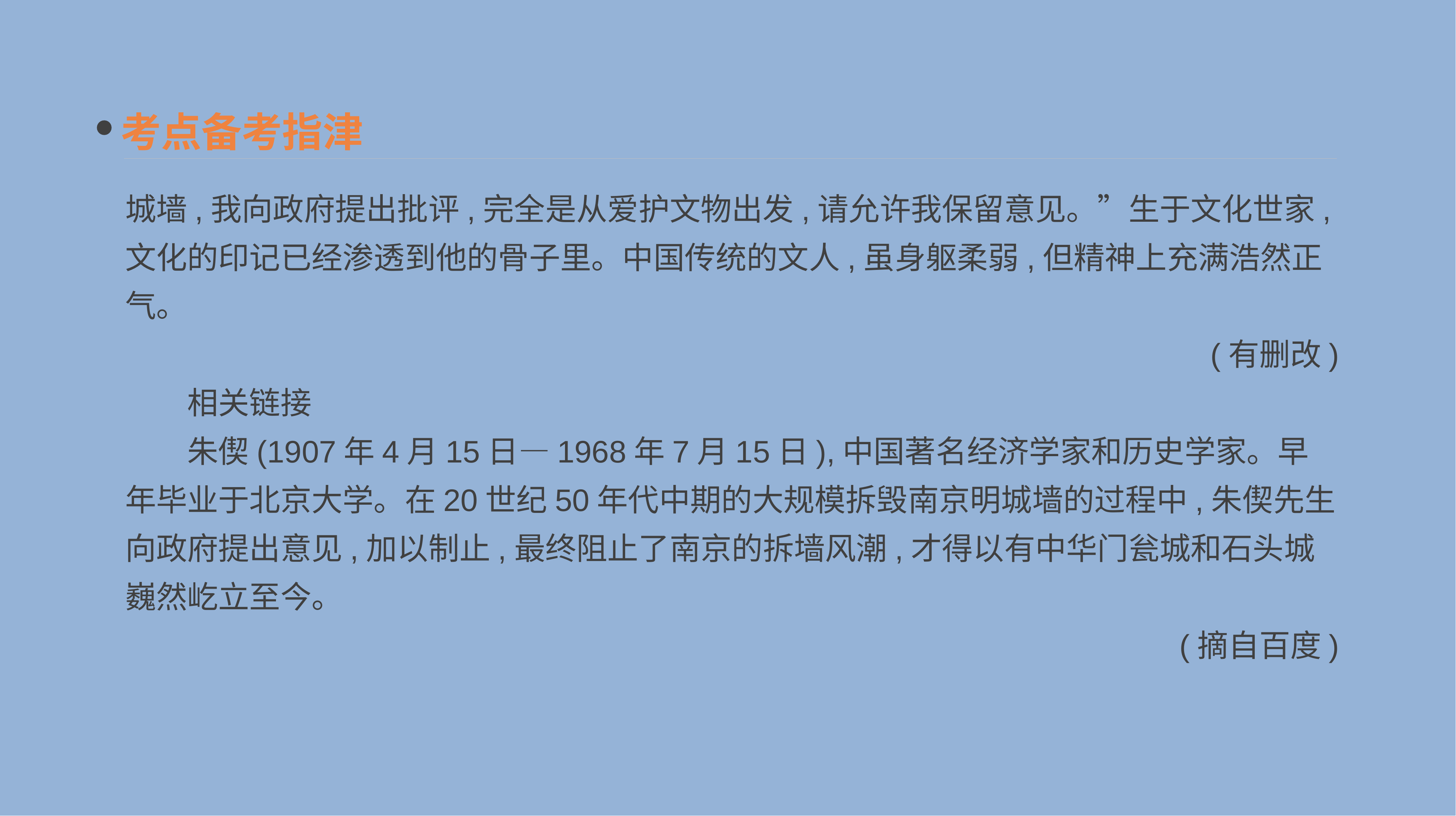

考点备考指津

城墙,我向政府提出批评,完全是从爱护文物出发,请允许我保留意见。”生于文化世家,文化的印记已经渗透到他的骨子里。中国传统的文人,虽身躯柔弱,但精神上充满浩然正气。
(有删改)
　　相关链接
　　朱偰(1907年4月15日—1968年7月15日),中国著名经济学家和历史学家。早年毕业于北京大学。在20世纪50年代中期的大规模拆毁南京明城墙的过程中,朱偰先生向政府提出意见,加以制止,最终阻止了南京的拆墙风潮,才得以有中华门瓮城和石头城巍然屹立至今。
(摘自百度)